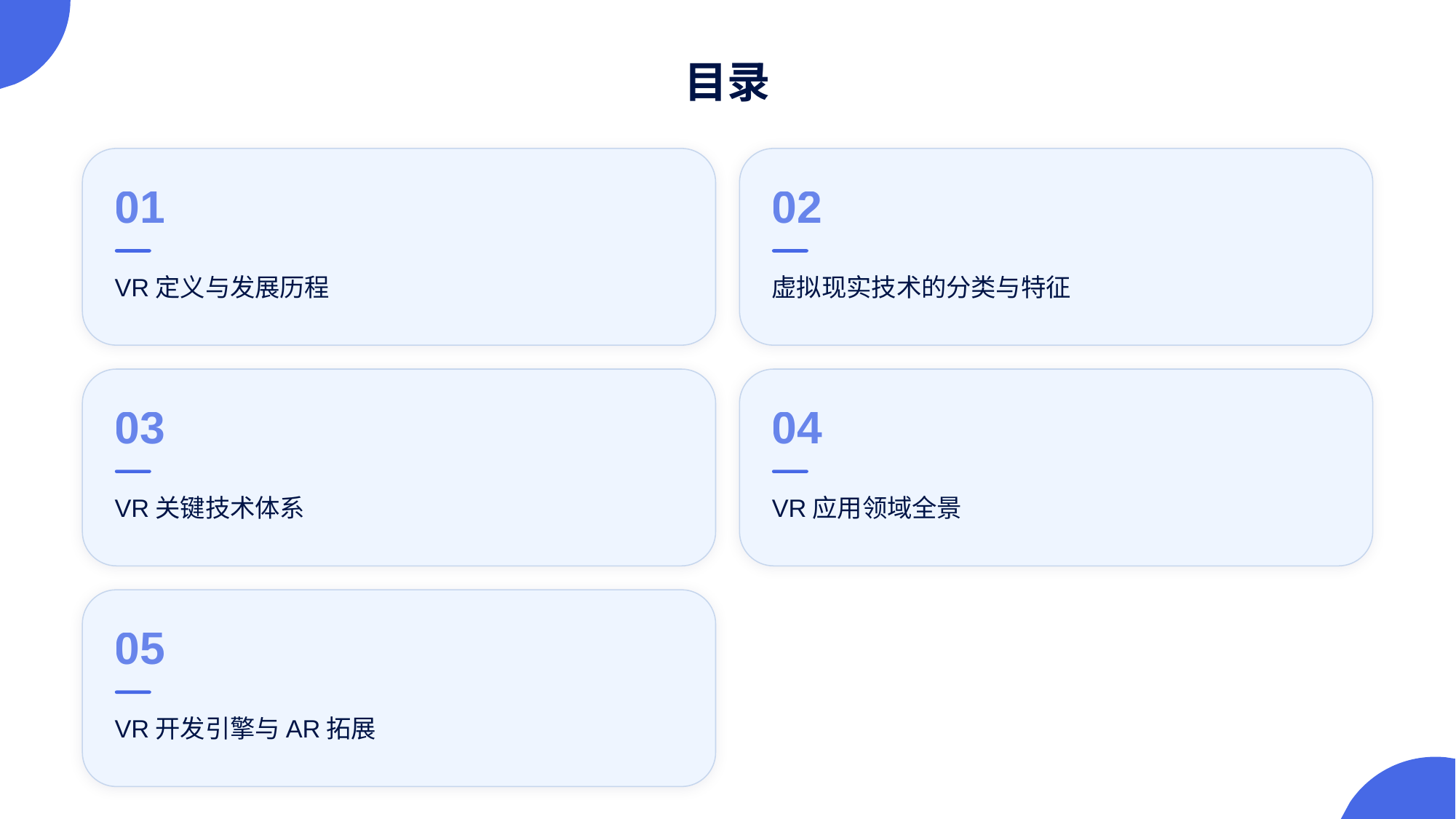

目录

01
02

VR定义与发展历程
虚拟现实技术的分类与特征

03
04

VR关键技术体系
VR应用领域全景

05

VR开发引擎与AR拓展